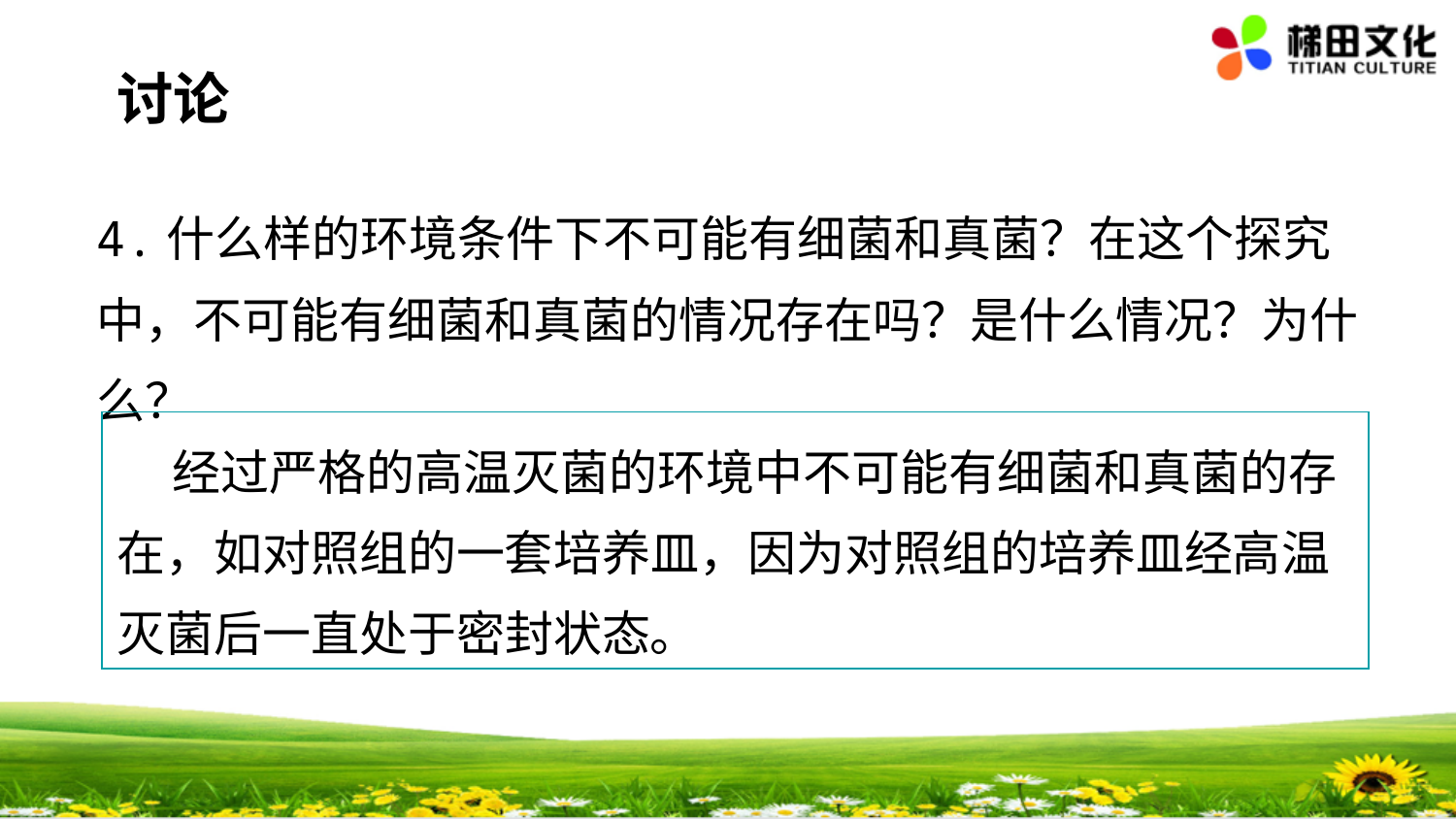

讨论
4.什么样的环境条件下不可能有细菌和真菌？在这个探究中，不可能有细菌和真菌的情况存在吗？是什么情况？为什么？
    经过严格的高温灭菌的环境中不可能有细菌和真菌的存在，如对照组的一套培养皿，因为对照组的培养皿经高温灭菌后一直处于密封状态。